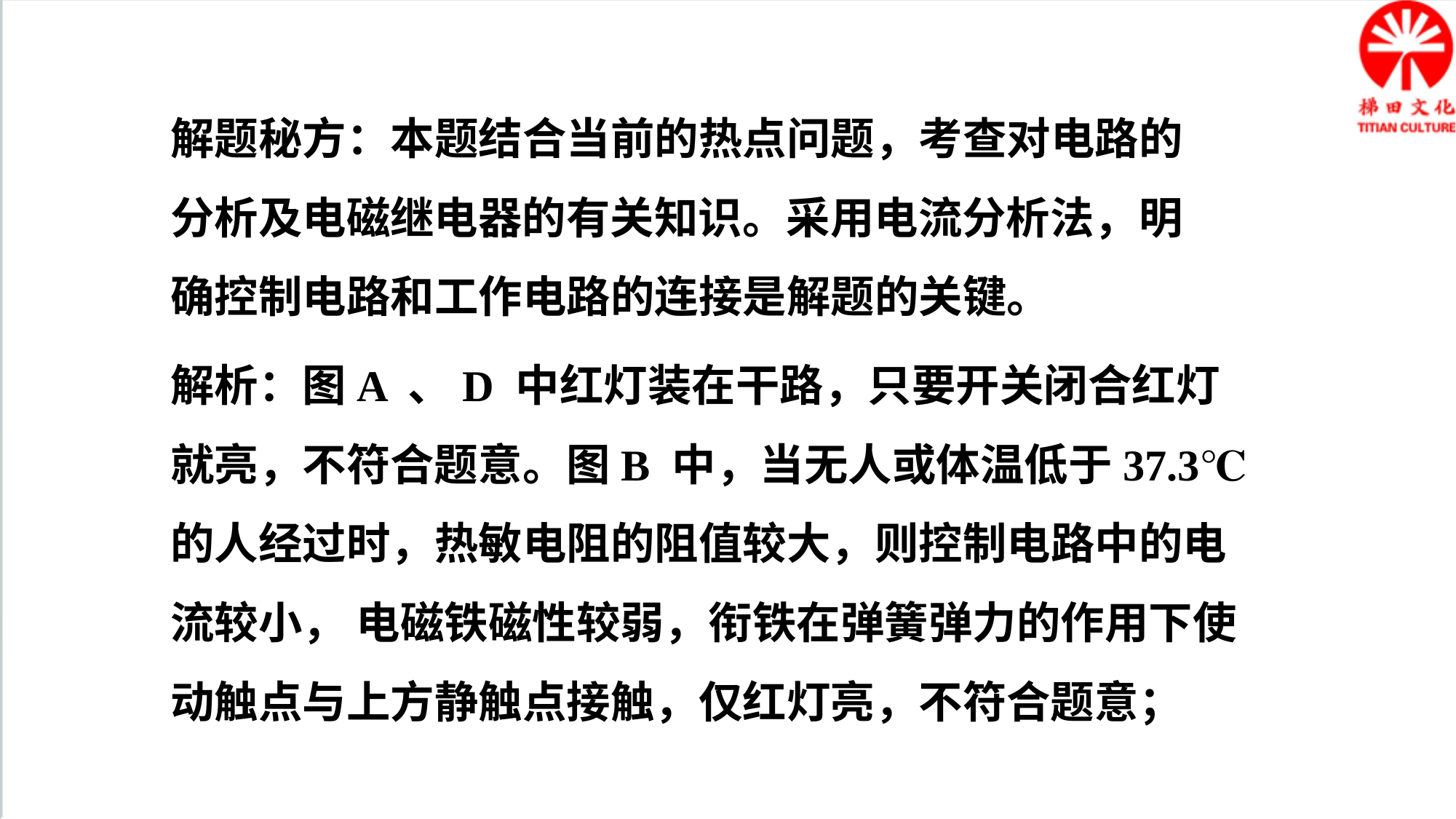

解题秘方：本题结合当前的热点问题，考查对电路的分析及电磁继电器的有关知识。采用电流分析法，明确控制电路和工作电路的连接是解题的关键。
解析：图A 、D 中红灯装在干路，只要开关闭合红灯就亮，不符合题意。图B 中，当无人或体温低于37.3℃的人经过时，热敏电阻的阻值较大，则控制电路中的电流较小， 电磁铁磁性较弱，衔铁在弹簧弹力的作用下使动触点与上方静触点接触，仅红灯亮，不符合题意；